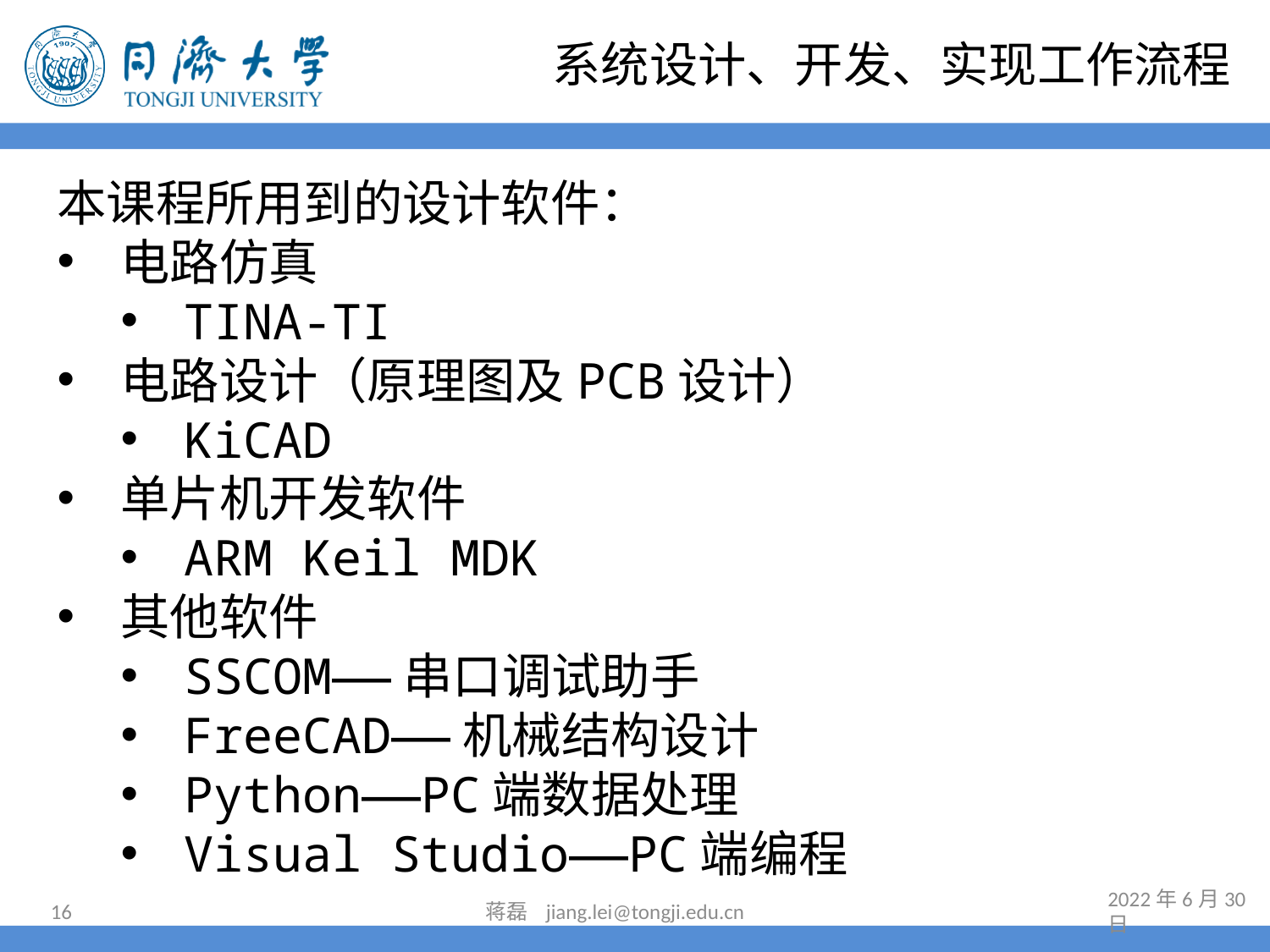

# 系统设计、开发、实现工作流程
本课程所用到的设计软件：
电路仿真
TINA-TI
电路设计（原理图及PCB设计）
KiCAD
单片机开发软件
ARM Keil MDK
其他软件
SSCOM——串口调试助手
FreeCAD——机械结构设计
Python——PC端数据处理
Visual Studio——PC端编程
16
蒋磊  jiang.lei@tongji.edu.cn
2022年6月30日